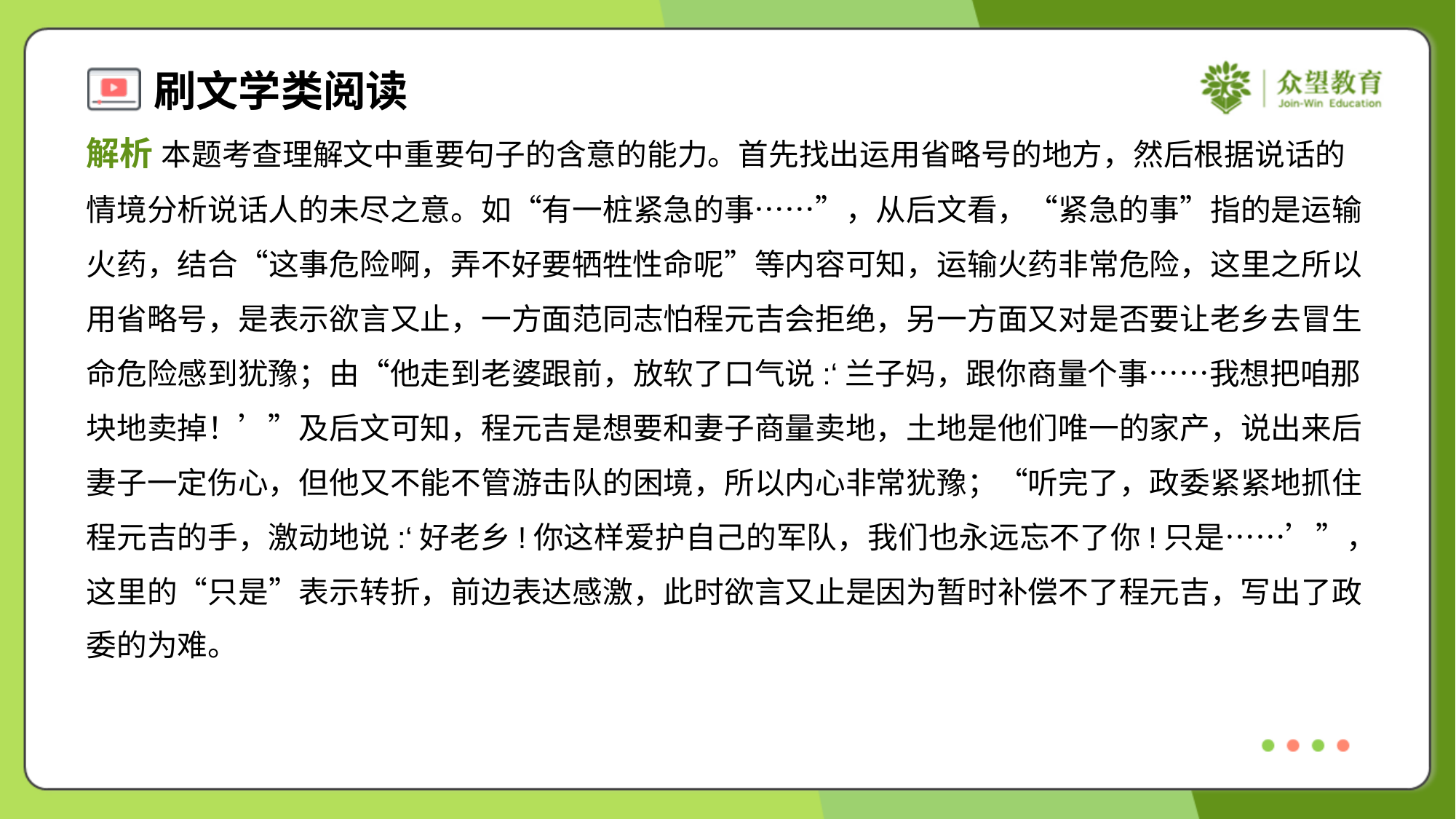

解析 本题考查理解文中重要句子的含意的能力。首先找出运用省略号的地方，然后根据说话的
情境分析说话人的未尽之意。如“有一桩紧急的事……”，从后文看，“紧急的事”指的是运输
火药，结合“这事危险啊，弄不好要牺牲性命呢”等内容可知，运输火药非常危险，这里之所以
用省略号，是表示欲言又止，一方面范同志怕程元吉会拒绝，另一方面又对是否要让老乡去冒生
命危险感到犹豫；由“他走到老婆跟前，放软了口气说:‘兰子妈，跟你商量个事……我想把咱那
块地卖掉！’”及后文可知，程元吉是想要和妻子商量卖地，土地是他们唯一的家产，说出来后
妻子一定伤心，但他又不能不管游击队的困境，所以内心非常犹豫；“听完了，政委紧紧地抓住
程元吉的手，激动地说:‘好老乡!你这样爱护自己的军队，我们也永远忘不了你!只是……’”，
这里的“只是”表示转折，前边表达感激，此时欲言又止是因为暂时补偿不了程元吉，写出了政
委的为难。